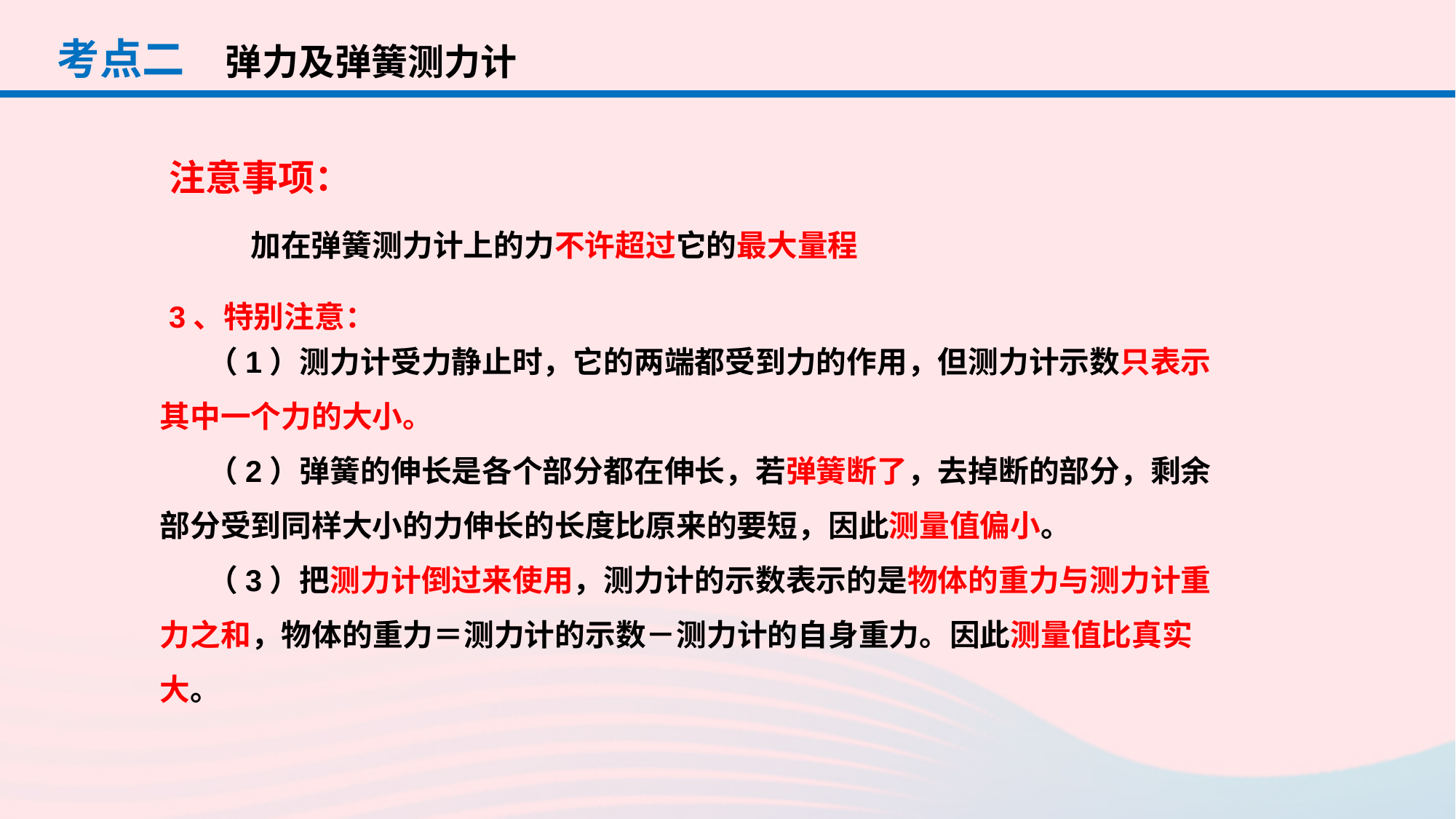

考点二
弹力及弹簧测力计
注意事项：
加在弹簧测力计上的力不许超过它的最大量程
3、特别注意：
（1）测力计受力静止时，它的两端都受到力的作用，但测力计示数只表示其中一个力的大小。
（2）弹簧的伸长是各个部分都在伸长，若弹簧断了，去掉断的部分，剩余部分受到同样大小的力伸长的长度比原来的要短，因此测量值偏小。
（3）把测力计倒过来使用，测力计的示数表示的是物体的重力与测力计重力之和，物体的重力＝测力计的示数－测力计的自身重力。因此测量值比真实大。